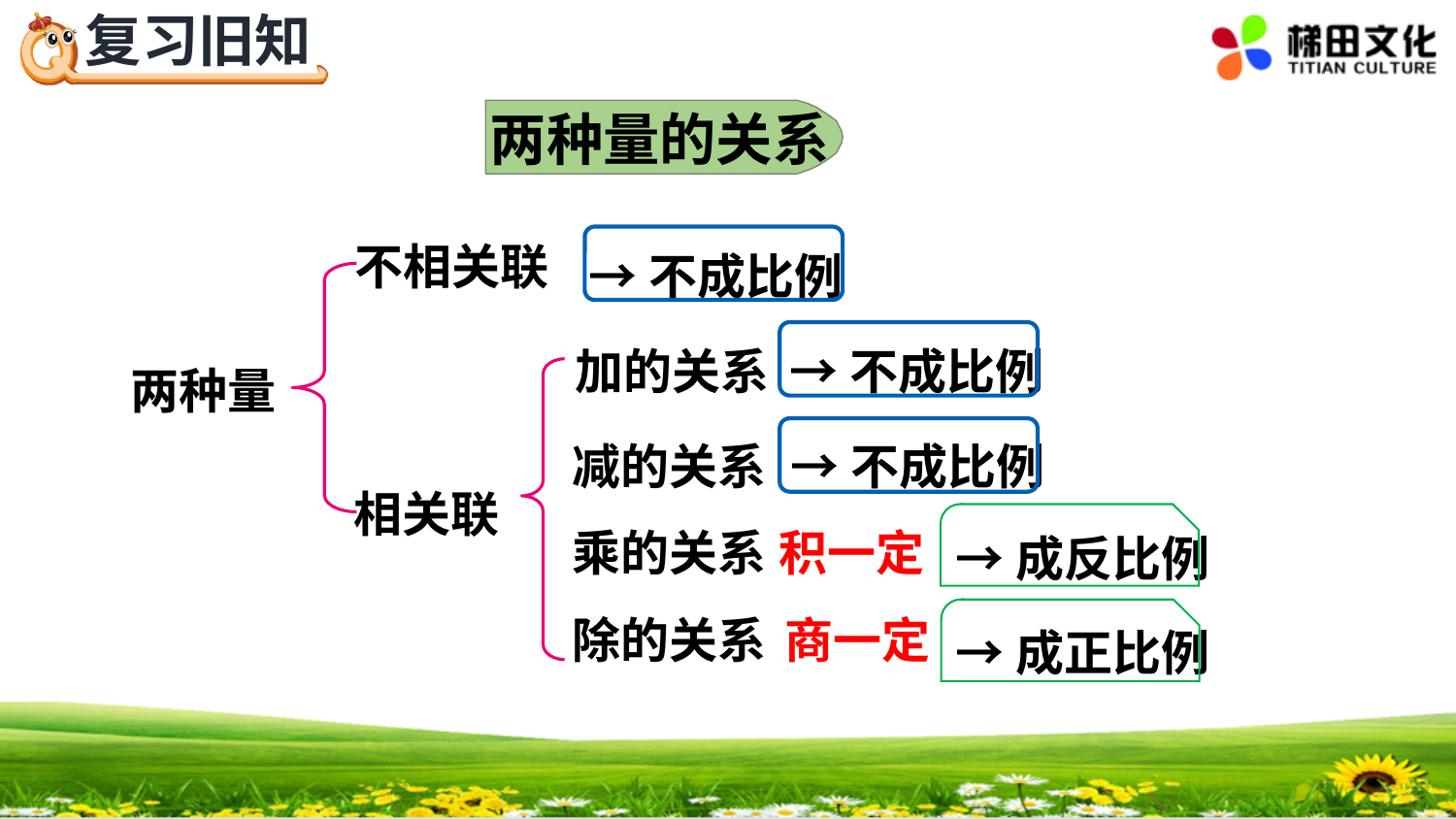

两种量的关系

不相关联

→不成比例

加的关系
→不成比例

两种量

减的关系
→不成比例

相关联
乘的关系
积一定

→成反比例
除的关系
商一定

→成正比例